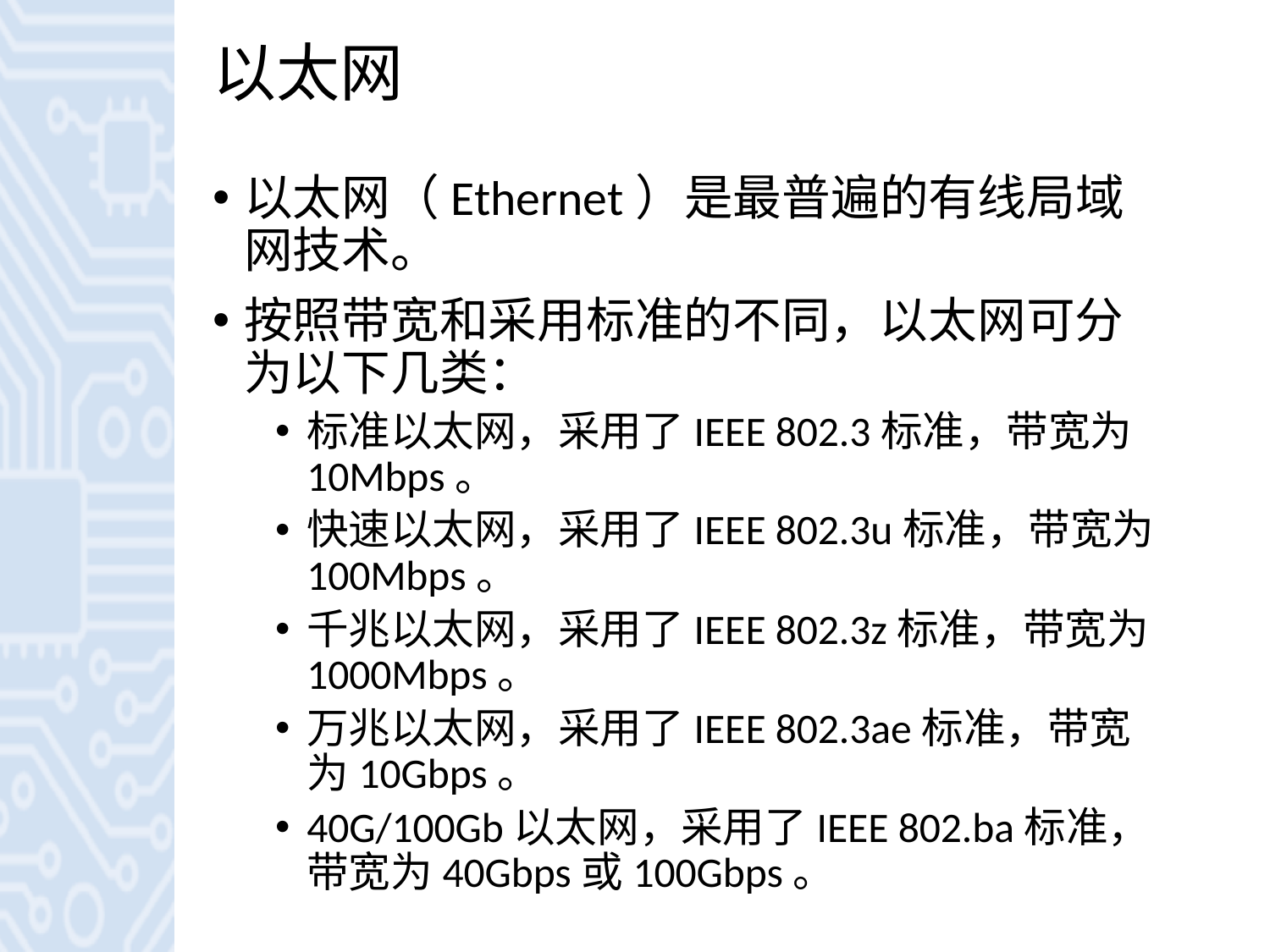

# 以太网
以太网（Ethernet）是最普遍的有线局域网技术。
按照带宽和采用标准的不同，以太网可分为以下几类：
标准以太网，采用了IEEE 802.3标准，带宽为10Mbps。
快速以太网，采用了IEEE 802.3u标准，带宽为100Mbps。
千兆以太网，采用了IEEE 802.3z标准，带宽为1000Mbps。
万兆以太网，采用了IEEE 802.3ae标准，带宽为10Gbps。
40G/100Gb以太网，采用了IEEE 802.ba标准，带宽为40Gbps或100Gbps。